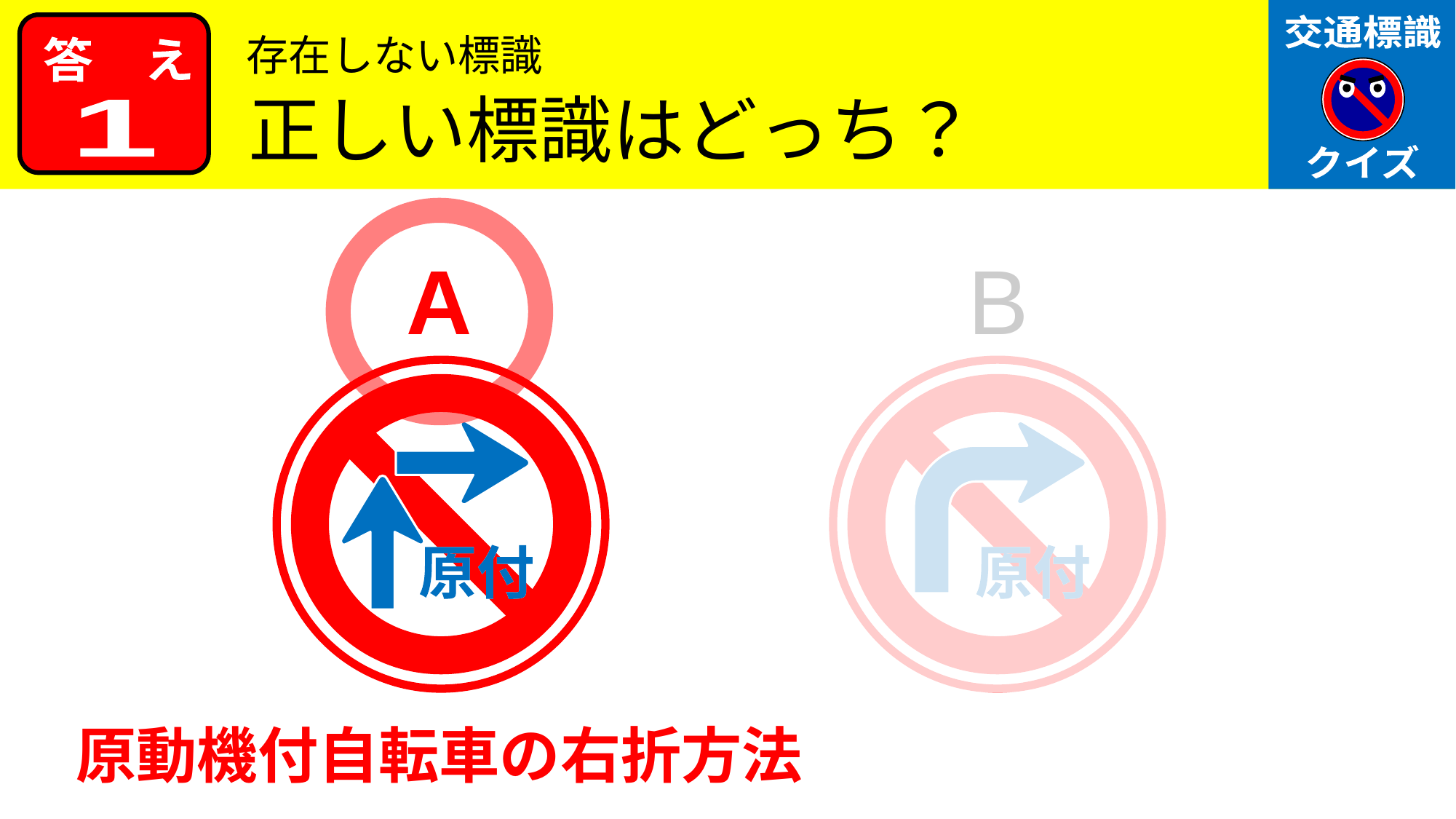

存在しない標識
正しい標識はどっち？
1

A
B

原付
原付

原付
原付
原動機付自転車の右折方法